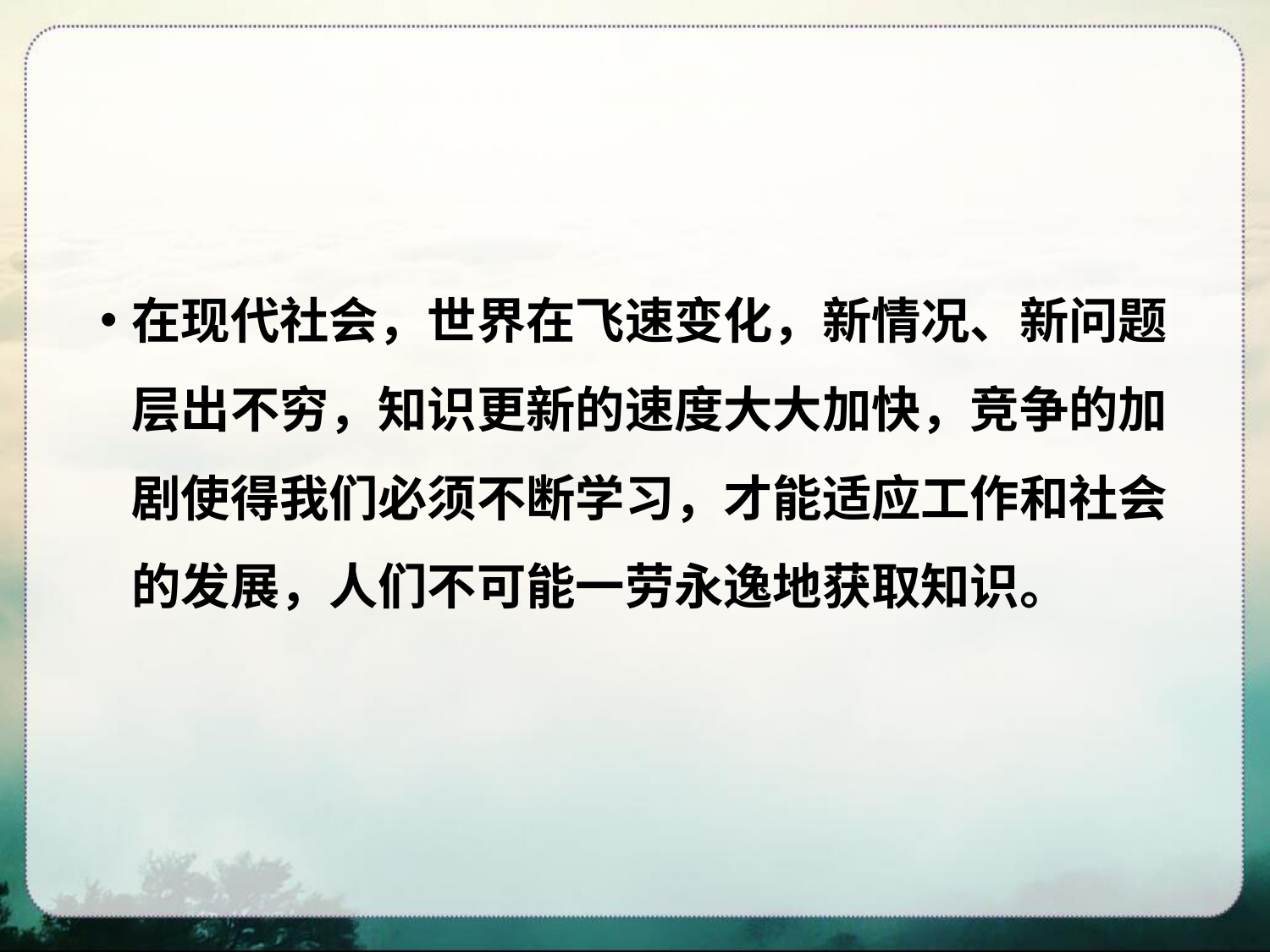

#
在现代社会，世界在飞速变化，新情况、新问题层出不穷，知识更新的速度大大加快，竞争的加剧使得我们必须不断学习，才能适应工作和社会的发展，人们不可能一劳永逸地获取知识。